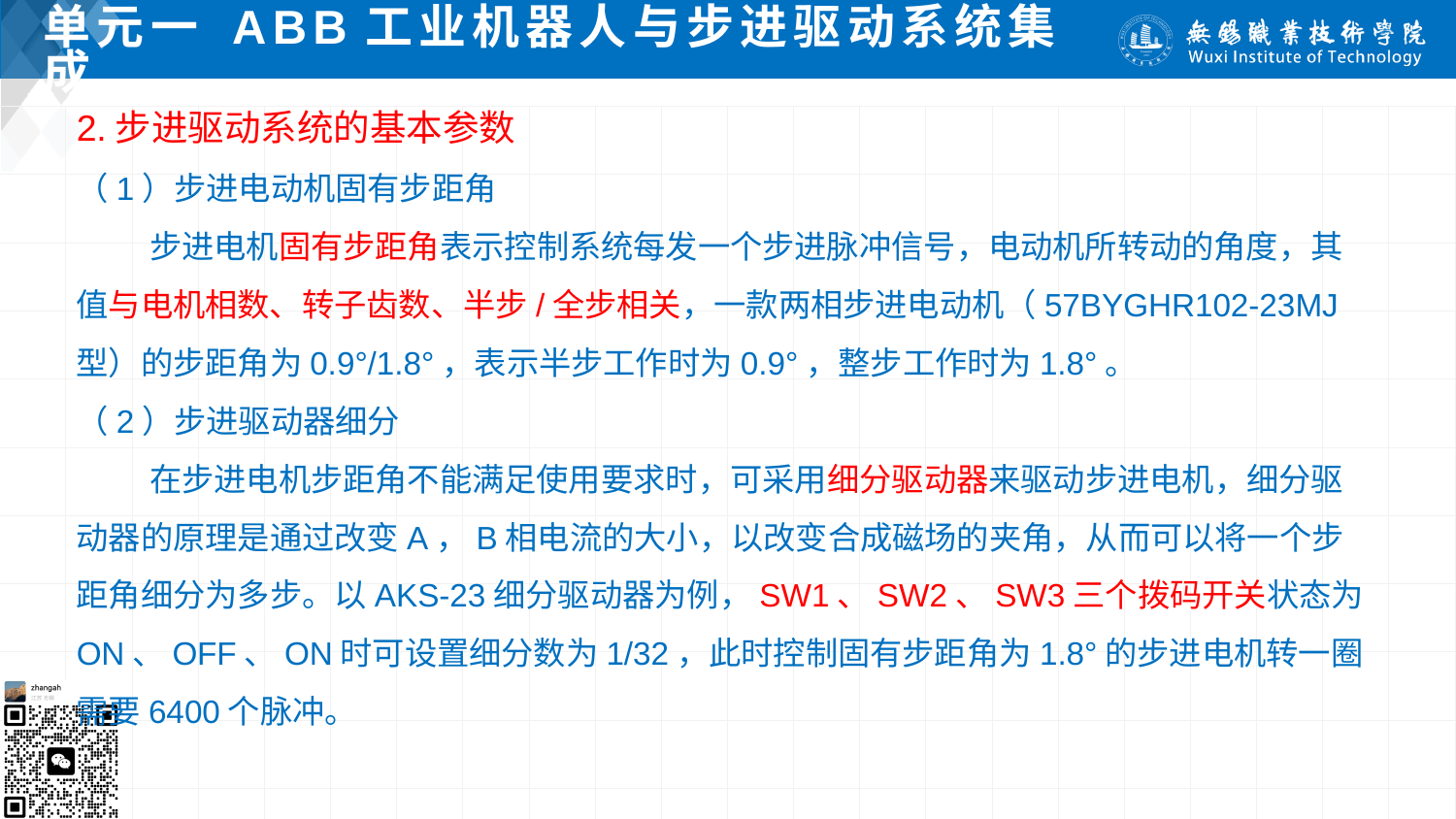

# 单元一 ABB工业机器人与步进驱动系统集成
2.步进驱动系统的基本参数
（1）步进电动机固有步距角
         步进电机固有步距角表示控制系统每发一个步进脉冲信号，电动机所转动的角度，其值与电机相数、转子齿数、半步/全步相关，一款两相步进电动机（57BYGHR102-23MJ型）的步距角为0.9°/1.8°，表示半步工作时为0.9°，整步工作时为1.8°。
（2）步进驱动器细分
         在步进电机步距角不能满足使用要求时，可采用细分驱动器来驱动步进电机，细分驱动器的原理是通过改变A，B相电流的大小，以改变合成磁场的夹角，从而可以将一个步距角细分为多步。以AKS-23细分驱动器为例，SW1、SW2、SW3三个拨码开关状态为ON、OFF、ON时可设置细分数为1/32，此时控制固有步距角为1.8°的步进电机转一圈需要6400个脉冲。